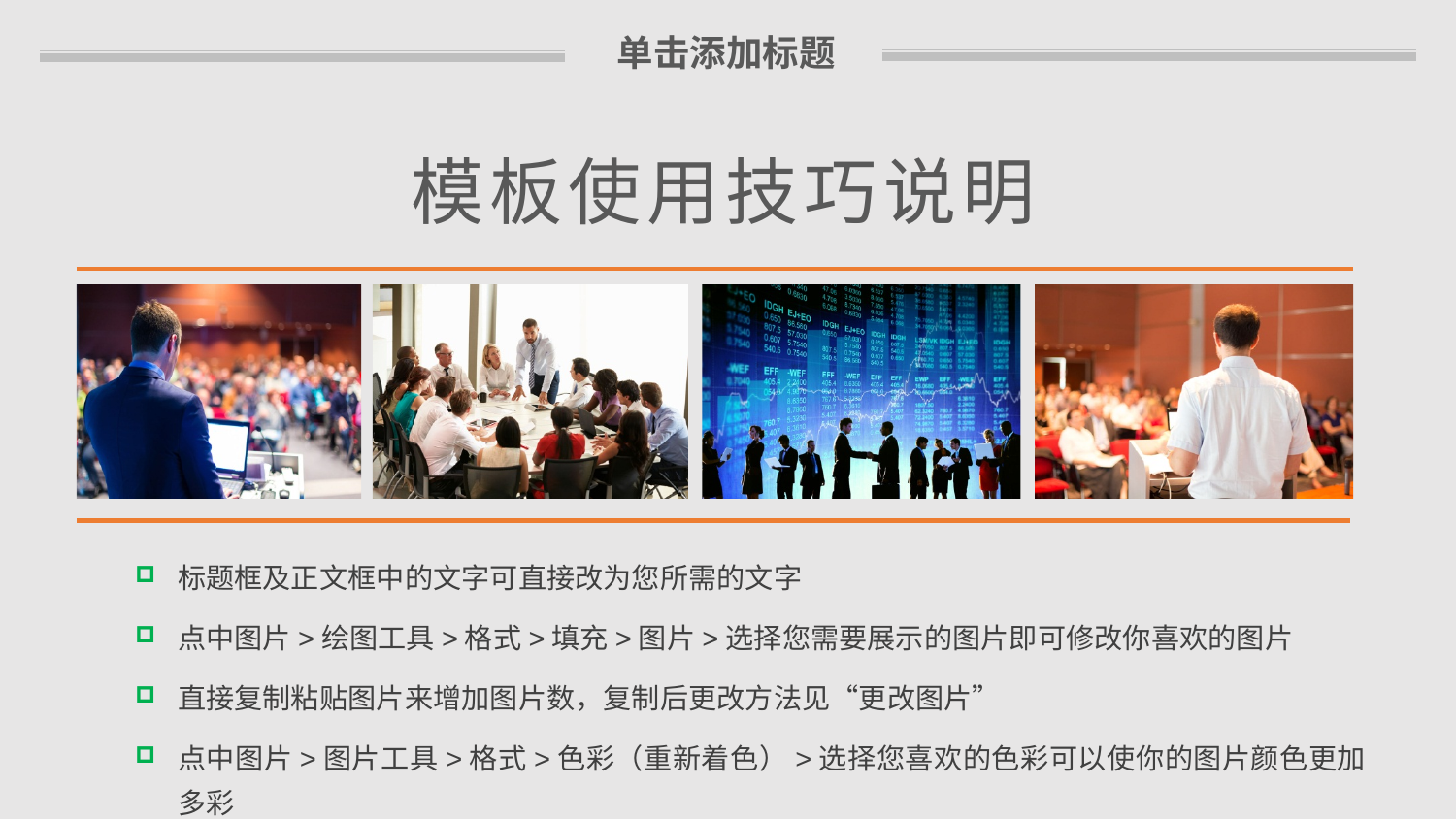

单击添加标题
模板使用技巧说明

标题框及正文框中的文字可直接改为您所需的文字
点中图片>绘图工具>格式>填充>图片>选择您需要展示的图片即可修改你喜欢的图片
直接复制粘贴图片来增加图片数，复制后更改方法见“更改图片”
点中图片>图片工具>格式>色彩（重新着色）>选择您喜欢的色彩可以使你的图片颜色更加多彩